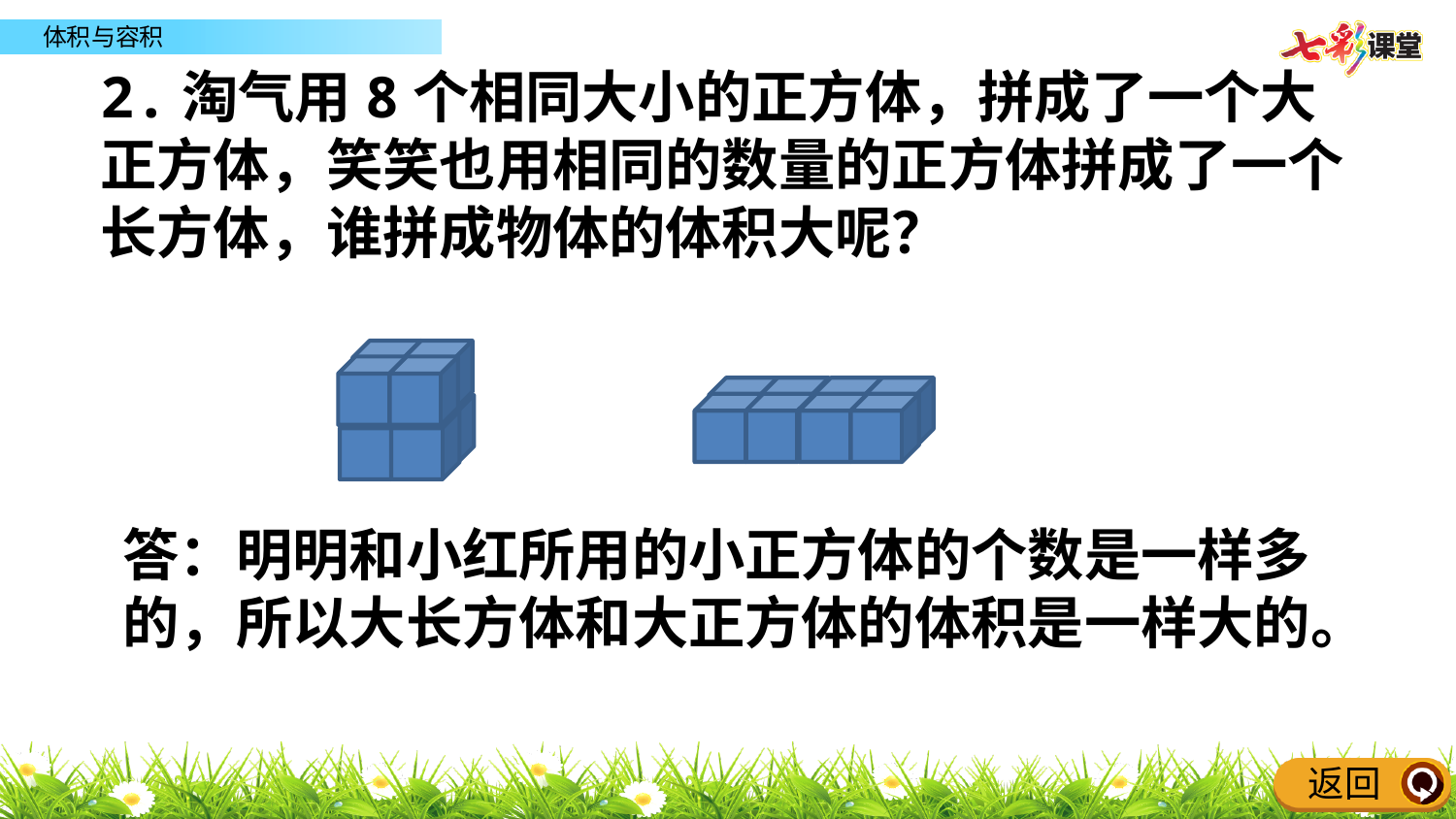

2.淘气用8个相同大小的正方体，拼成了一个大正方体，笑笑也用相同的数量的正方体拼成了一个长方体，谁拼成物体的体积大呢？

答：明明和小红所用的小正方体的个数是一样多的，所以大长方体和大正方体的体积是一样大的。